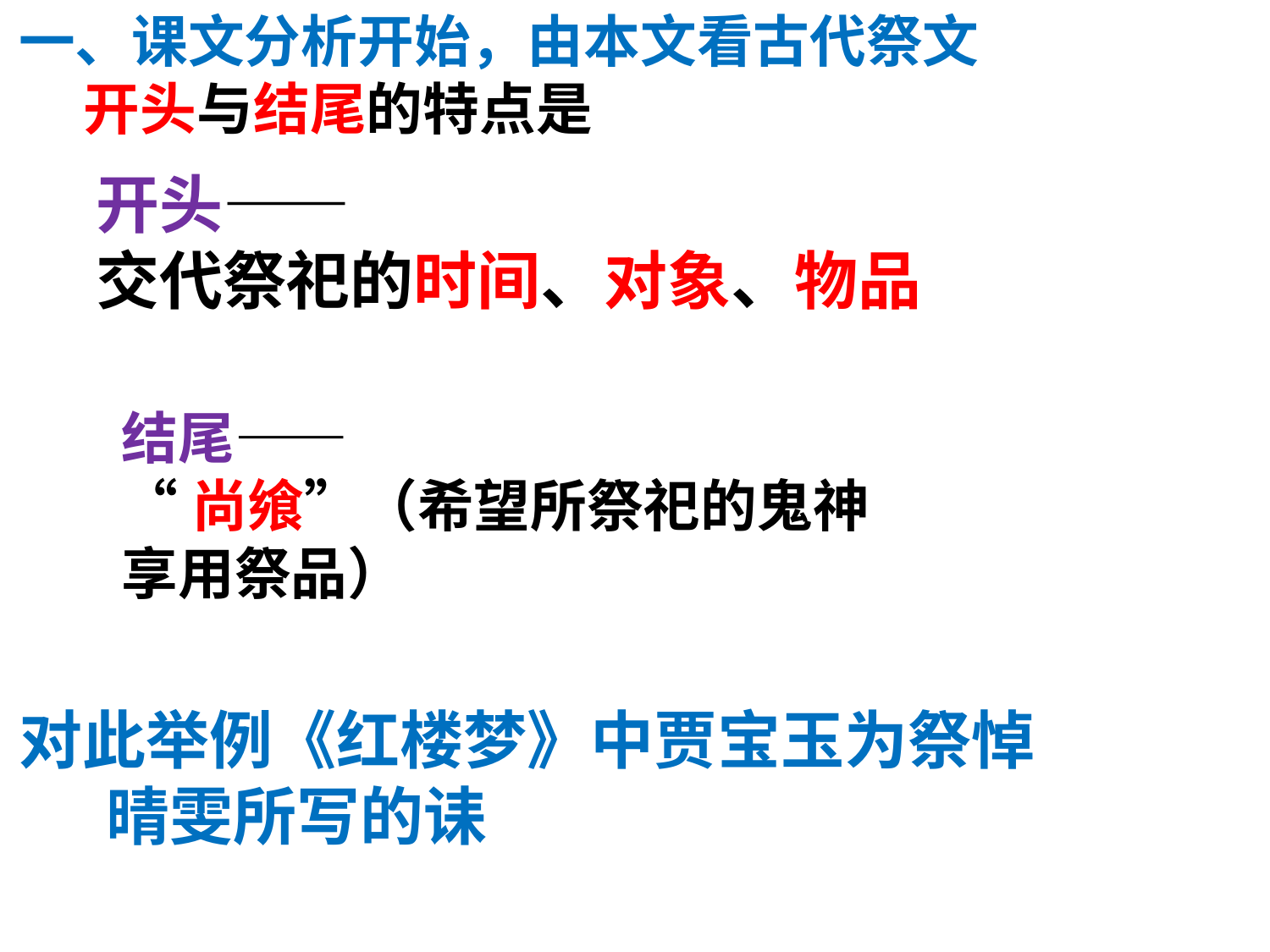

一、课文分析开始，由本文看古代祭文
    开头与结尾的特点是
开头——
交代祭祀的时间、对象、物品
结尾——
“尚飨”（希望所祭祀的鬼神享用祭品）
对此举例《红楼梦》中贾宝玉为祭悼
     晴雯所写的诔